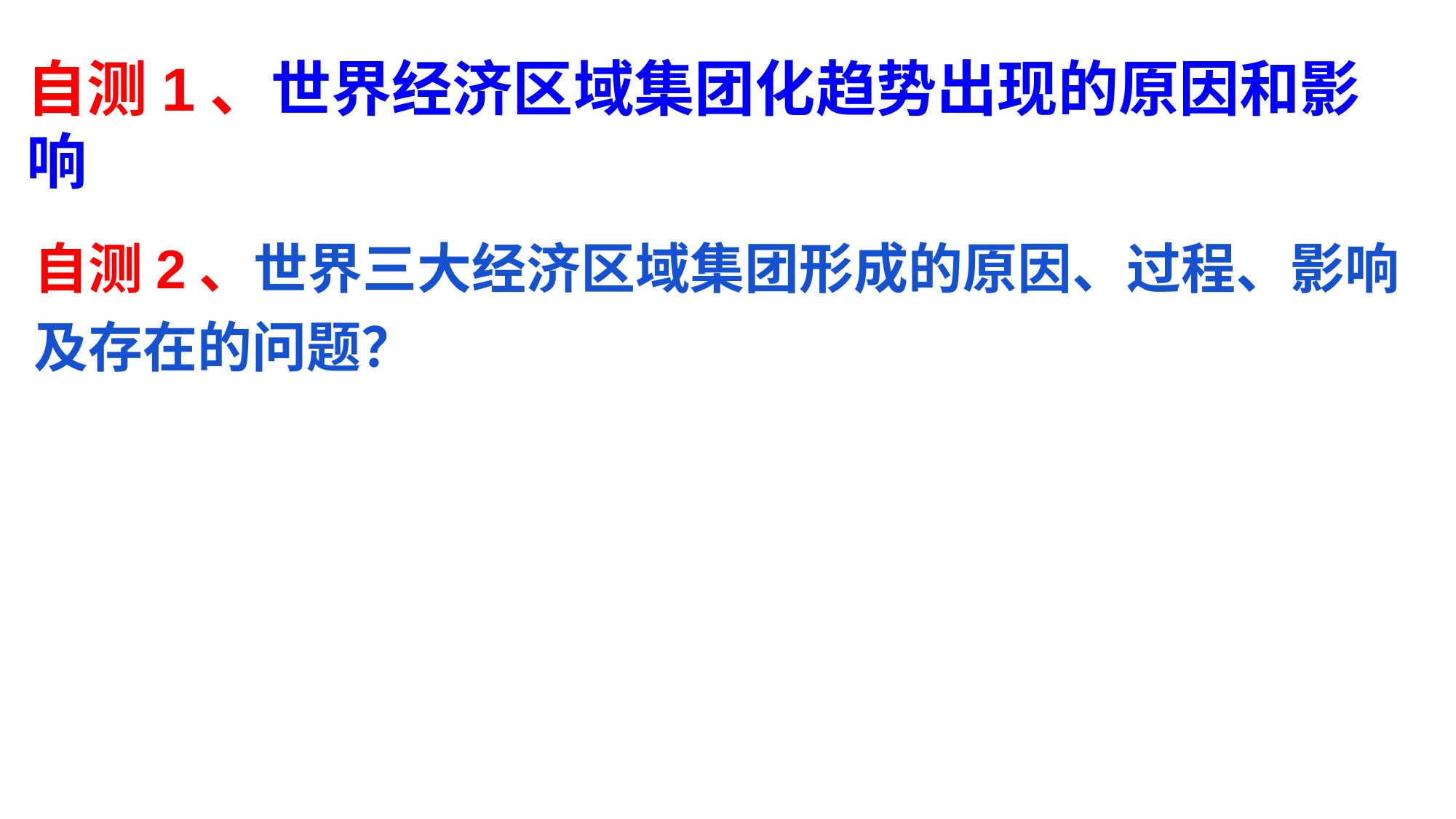

自测1、世界经济区域集团化趋势出现的原因和影响
自测2、世界三大经济区域集团形成的原因、过程、影响及存在的问题？